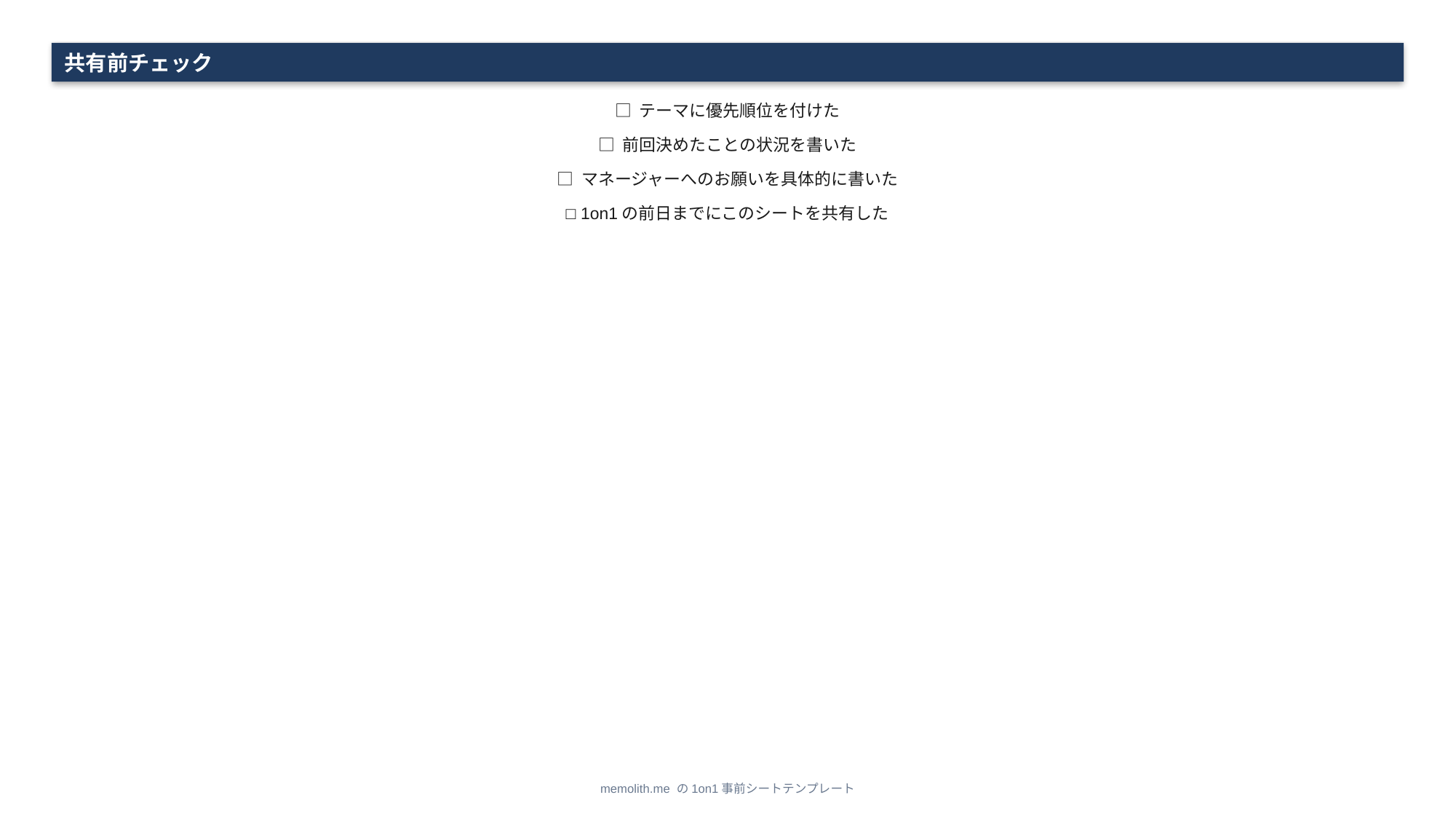

共有前チェック
□ テーマに優先順位を付けた
□ 前回決めたことの状況を書いた
□ マネージャーへのお願いを具体的に書いた
□ 1on1の前日までにこのシートを共有した
memolith.me の1on1事前シートテンプレート